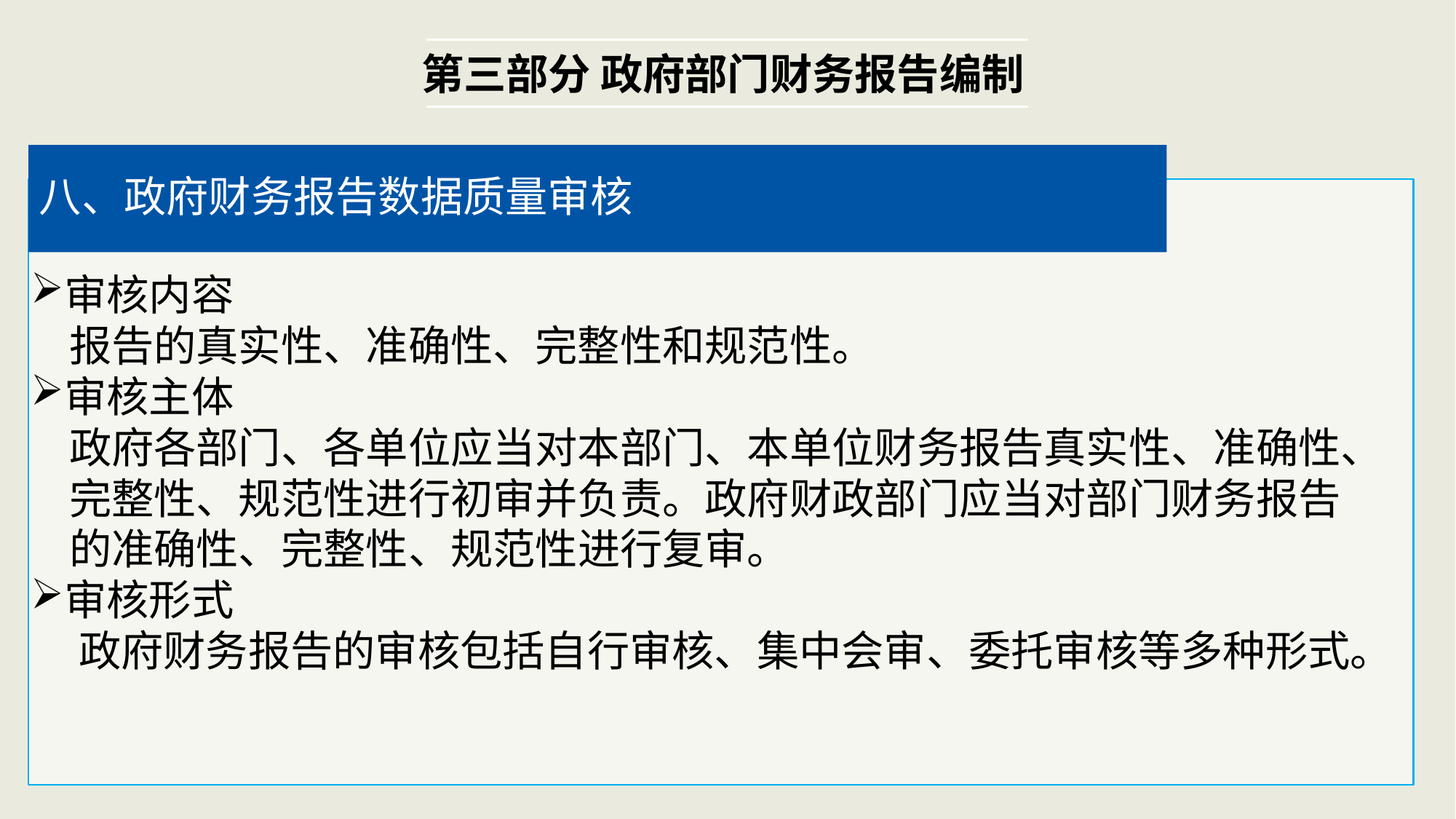

第三部分 政府部门财务报告编制

八、政府财务报告数据质量审核

审核内容
   报告的真实性、准确性、完整性和规范性。
审核主体
   政府各部门、各单位应当对本部门、本单位财务报告真实性、准确性、
   完整性、规范性进行初审并负责。政府财政部门应当对部门财务报告
   的准确性、完整性、规范性进行复审。
审核形式
    政府财务报告的审核包括自行审核、集中会审、委托审核等多种形式。

119